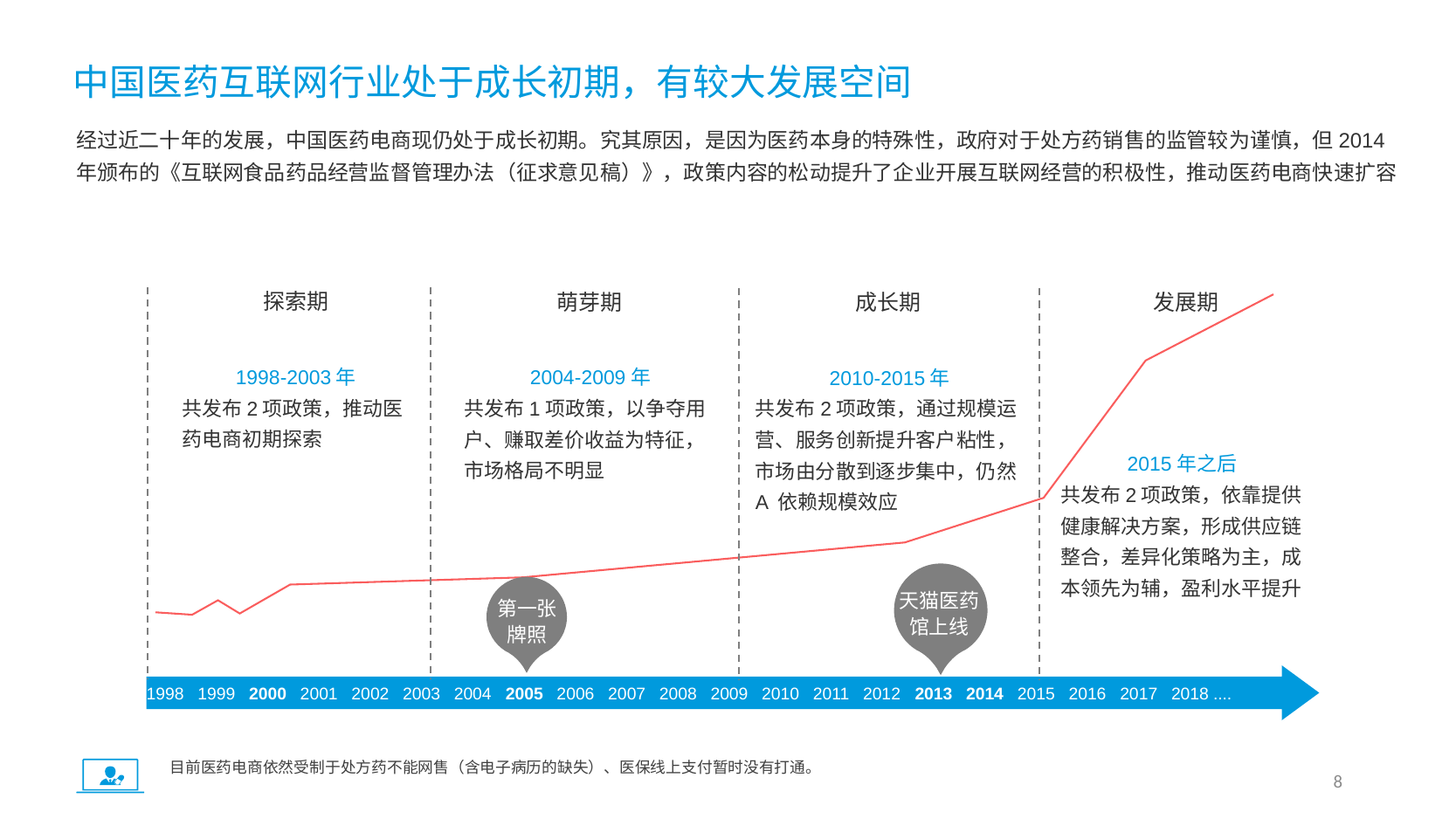

中国医药互联网行业处于成长初期，有较大发展空间
经过近二十年的发展，中国医药电商现仍处于成长初期。究其原因，是因为医药本身的特殊性，政府对于处方药销售的监管较为谨慎，但2014年颁布的《互联网食品药品经营监督管理办法（征求意见稿）》，政策内容的松动提升了企业开展互联网经营的积极性，推动医药电商快速扩容
探索期
萌芽期
成长期
发展期

1998-2003年
共发布2项政策，推动医药电商初期探索
2004-2009年
共发布1项政策，以争夺用户、赚取差价收益为特征，市场格局不明显
2010-2015年
共发布2项政策，通过规模运营、服务创新提升客户粘性，市场由分散到逐步集中，仍然A 依赖规模效应
2015年之后
共发布2项政策，依靠提供健康解决方案，形成供应链整合，差异化策略为主，成本领先为辅，盈利水平提升

天猫医药馆上线

第一张
牌照
1998   1999   2000   2001   2002   2003   2004   2005   2006   2007   2008   2009   2010   2011   2012   2013   2014   2015   2016   2017   2018 ....
目前医药电商依然受制于处方药不能网售（含电子病历的缺失）、医保线上支付暂时没有打通。
8